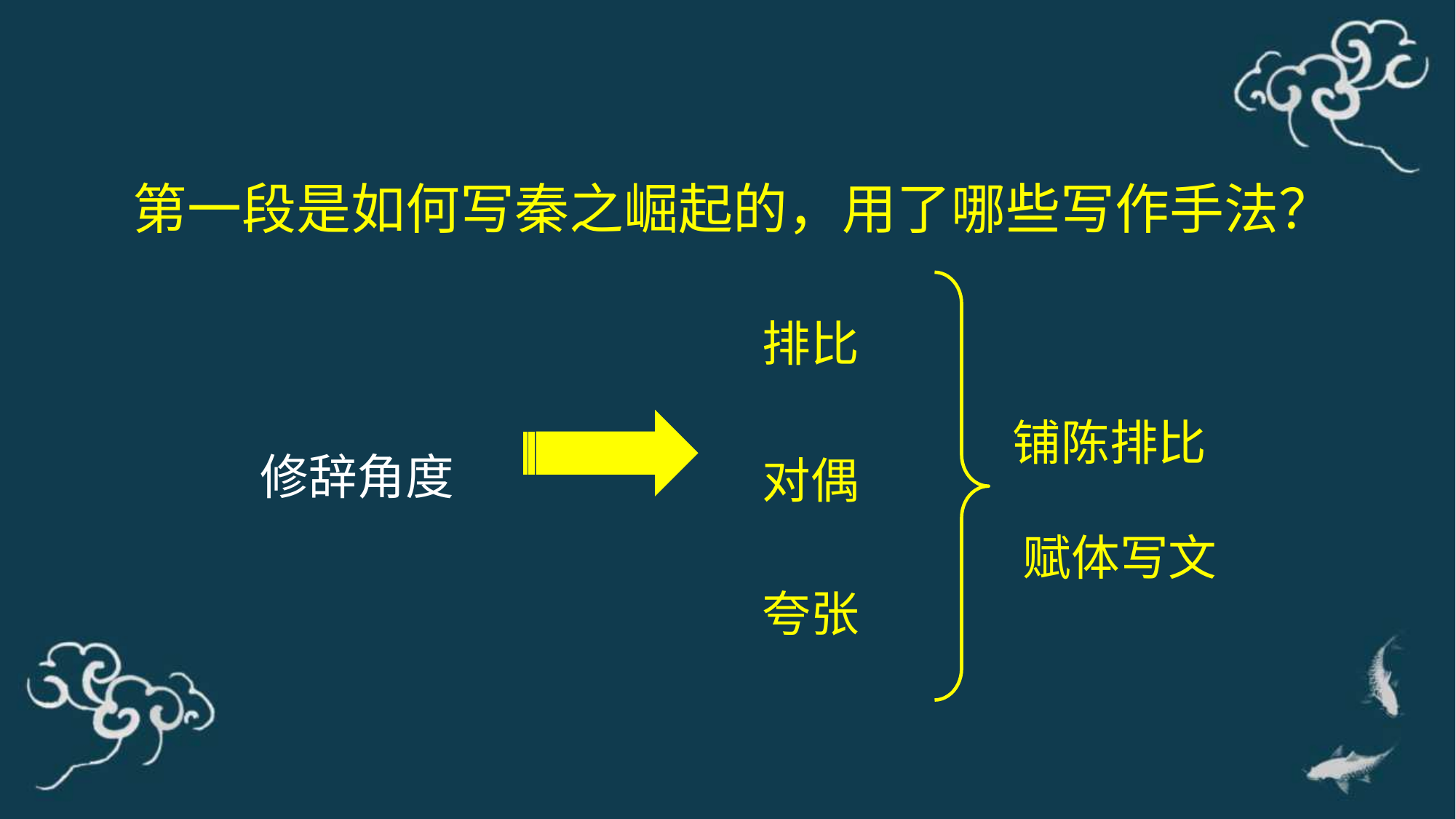

第一段是如何写秦之崛起的，用了哪些写作手法？

排比
铺陈排比

修辞角度
对偶
赋体写文
夸张